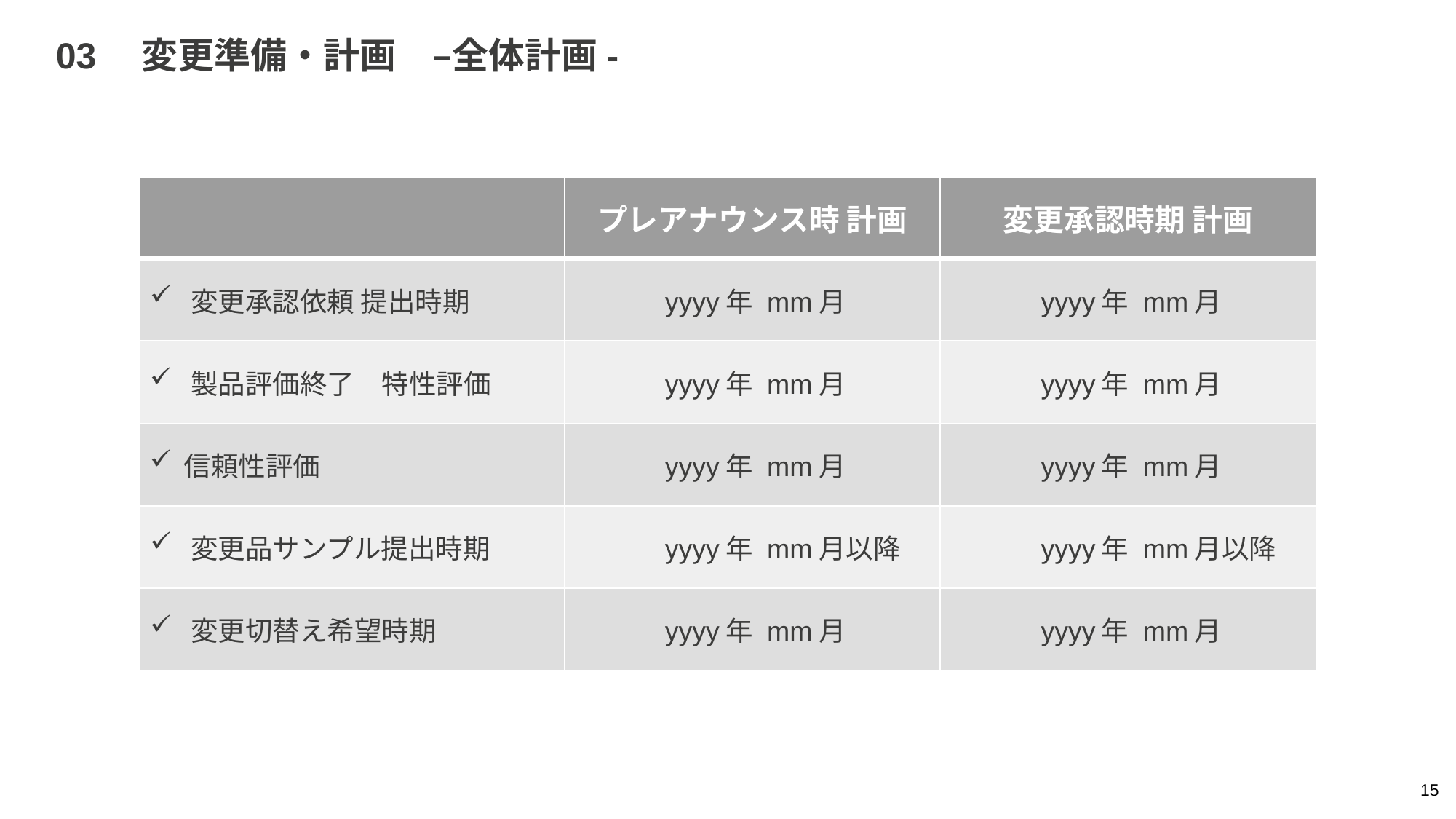

# 03　変更準備・計画　–全体計画-
|  | プレアナウンス時 計画 | 変更承認時期 計画 |
| --- | --- | --- |
| 変更承認依頼 提出時期 | yyyy年 mm月 | yyyy年 mm月 |
| 製品評価終了　特性評価 | yyyy年 mm月 | yyyy年 mm月 |
| 信頼性評価 | yyyy年 mm月 | yyyy年 mm月 |
| 変更品サンプル提出時期 | yyyy年 mm月以降 | yyyy年 mm月以降 |
| 変更切替え希望時期 | yyyy年 mm月 | yyyy年 mm月 |